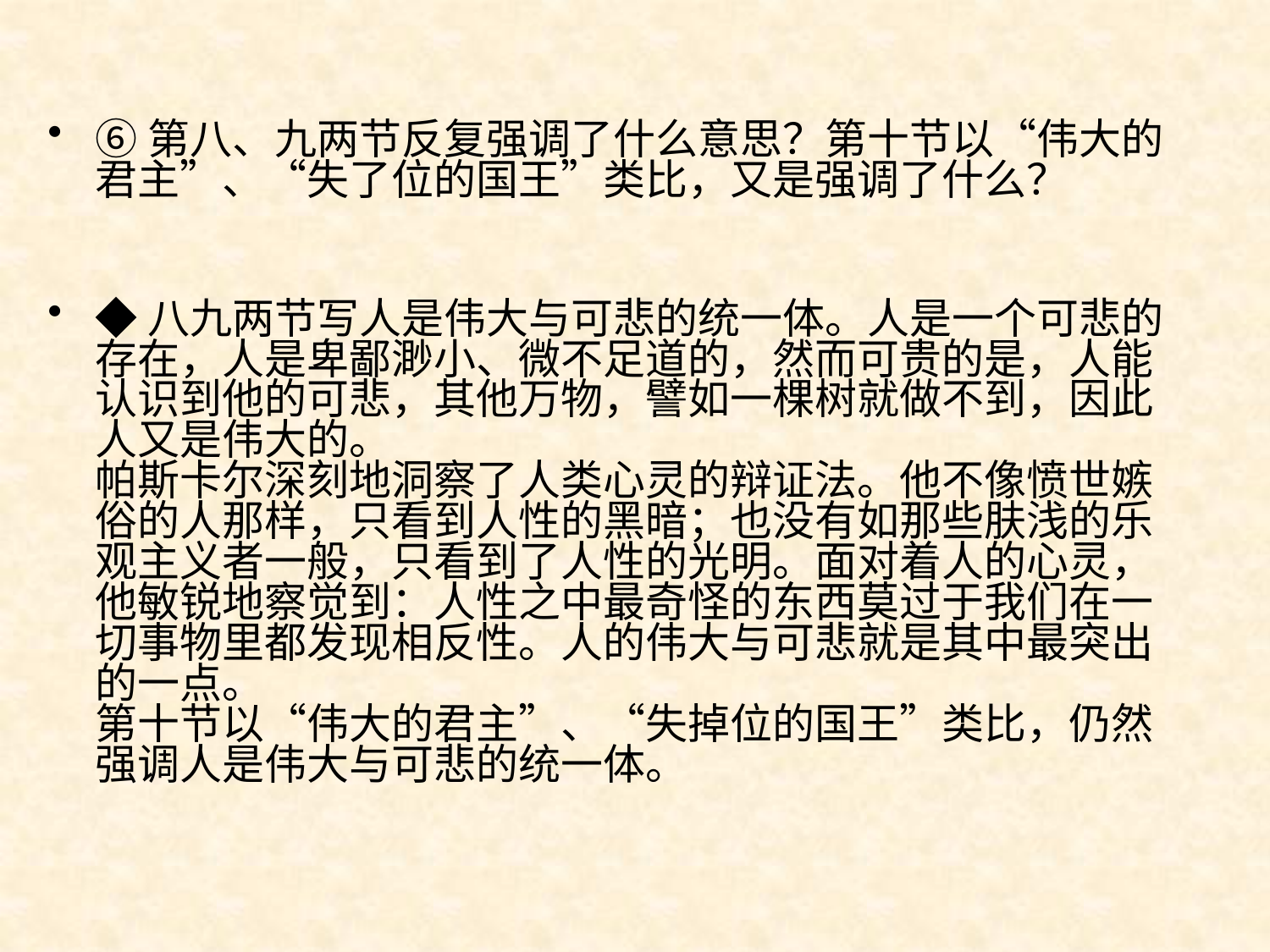

⑥第八、九两节反复强调了什么意思？第十节以“伟大的君主”、“失了位的国王”类比，又是强调了什么？

◆八九两节写人是伟大与可悲的统一体。人是一个可悲的存在，人是卑鄙渺小、微不足道的，然而可贵的是，人能认识到他的可悲，其他万物，譬如一棵树就做不到，因此人又是伟大的。 
帕斯卡尔深刻地洞察了人类心灵的辩证法。他不像愤世嫉俗的人那样，只看到人性的黑暗；也没有如那些肤浅的乐观主义者一般，只看到了人性的光明。面对着人的心灵，他敏锐地察觉到：人性之中最奇怪的东西莫过于我们在一切事物里都发现相反性。人的伟大与可悲就是其中最突出的一点。 
第十节以“伟大的君主”、“失掉位的国王”类比，仍然强调人是伟大与可悲的统一体。